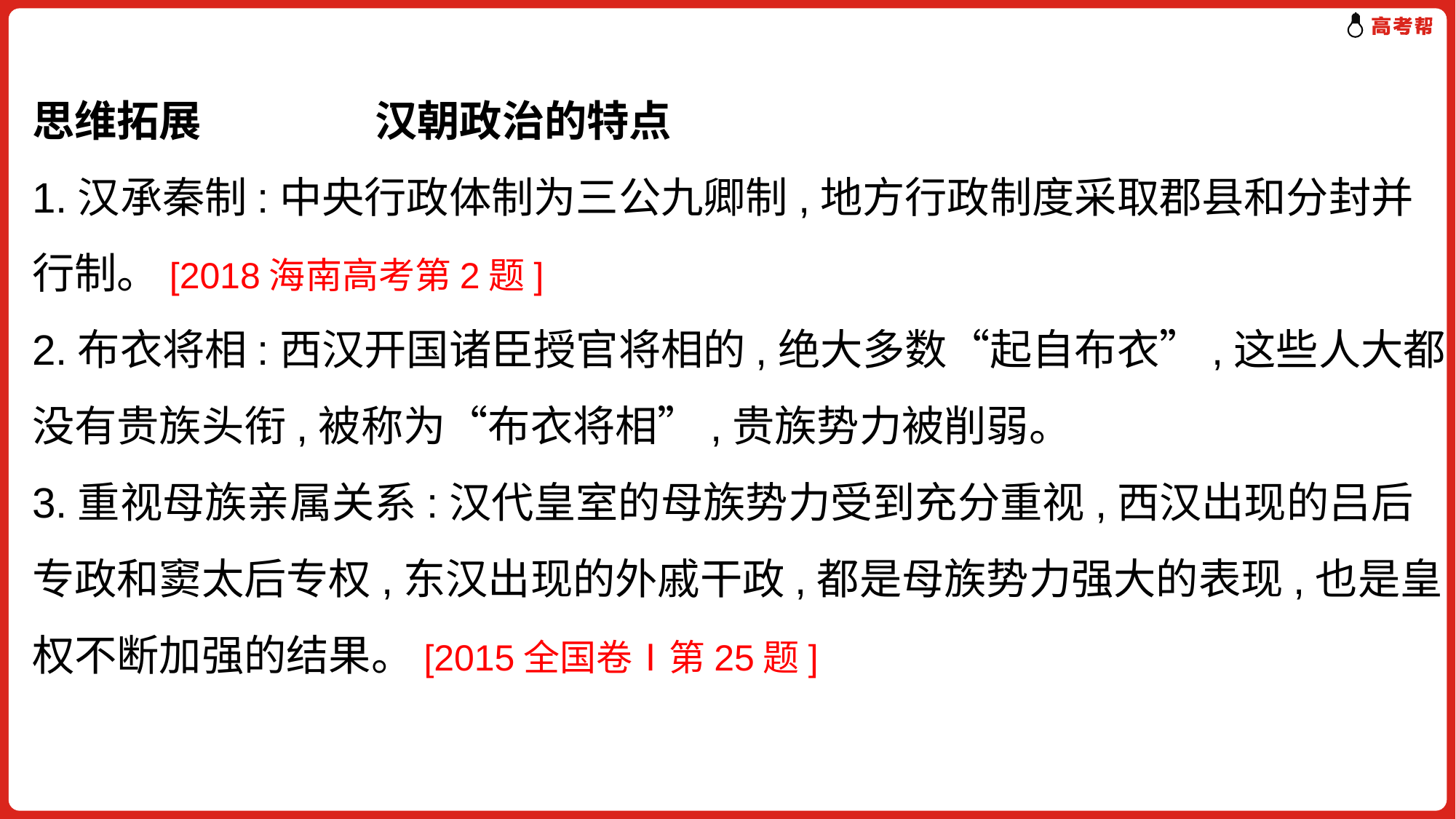

思维拓展                  汉朝政治的特点
1.汉承秦制:中央行政体制为三公九卿制,地方行政制度采取郡县和分封并
行制。[2018海南高考第2题]
2.布衣将相:西汉开国诸臣授官将相的,绝大多数“起自布衣”,这些人大都
没有贵族头衔,被称为“布衣将相”,贵族势力被削弱。
3.重视母族亲属关系:汉代皇室的母族势力受到充分重视,西汉出现的吕后
专政和窦太后专权,东汉出现的外戚干政,都是母族势力强大的表现,也是皇
权不断加强的结果。[2015全国卷Ⅰ第25题]